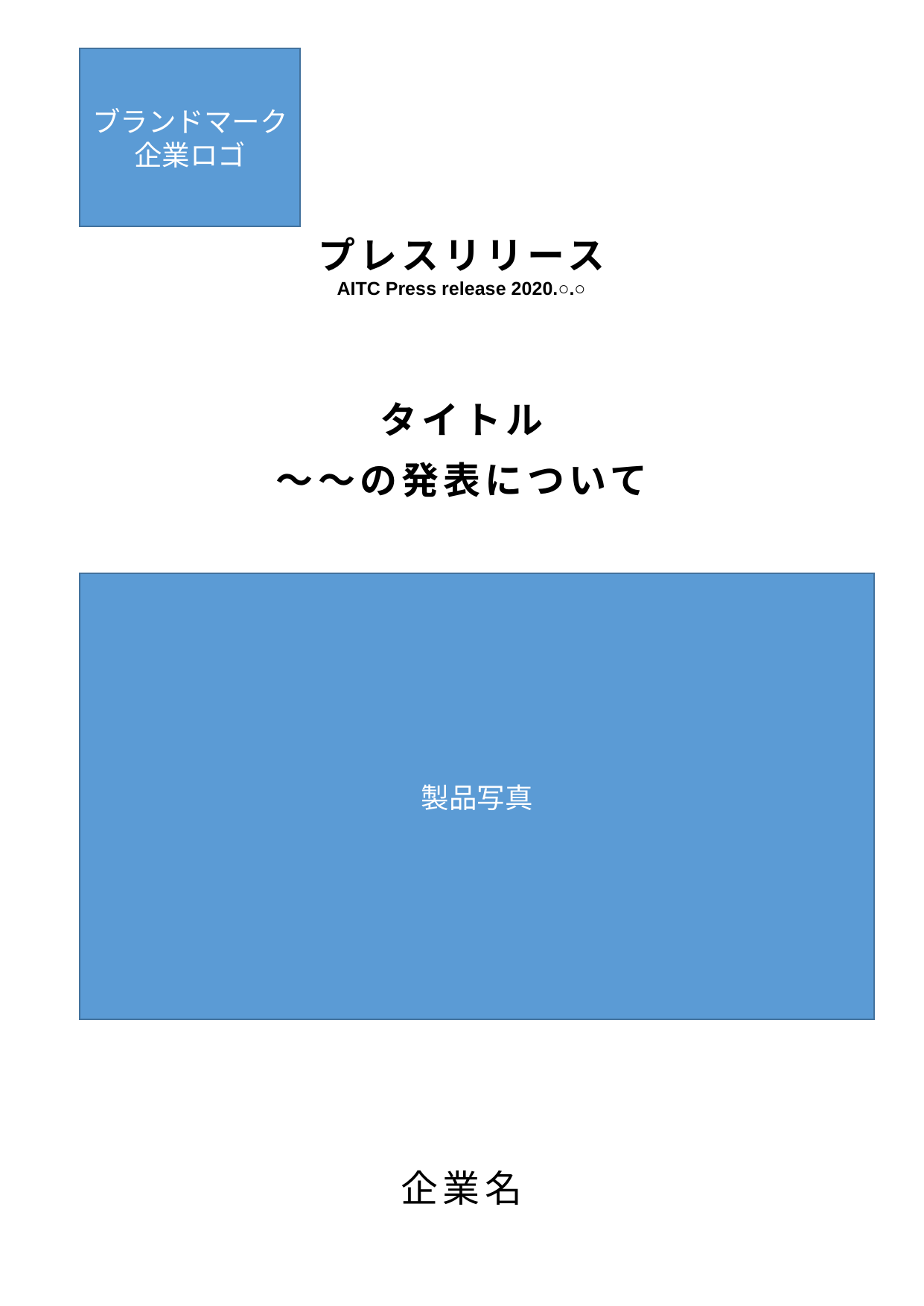

ブランドマーク
企業ロゴ
プレスリリース
AITC Press release 2020.○.○
タイトル
～～の発表について
製品写真
企業名